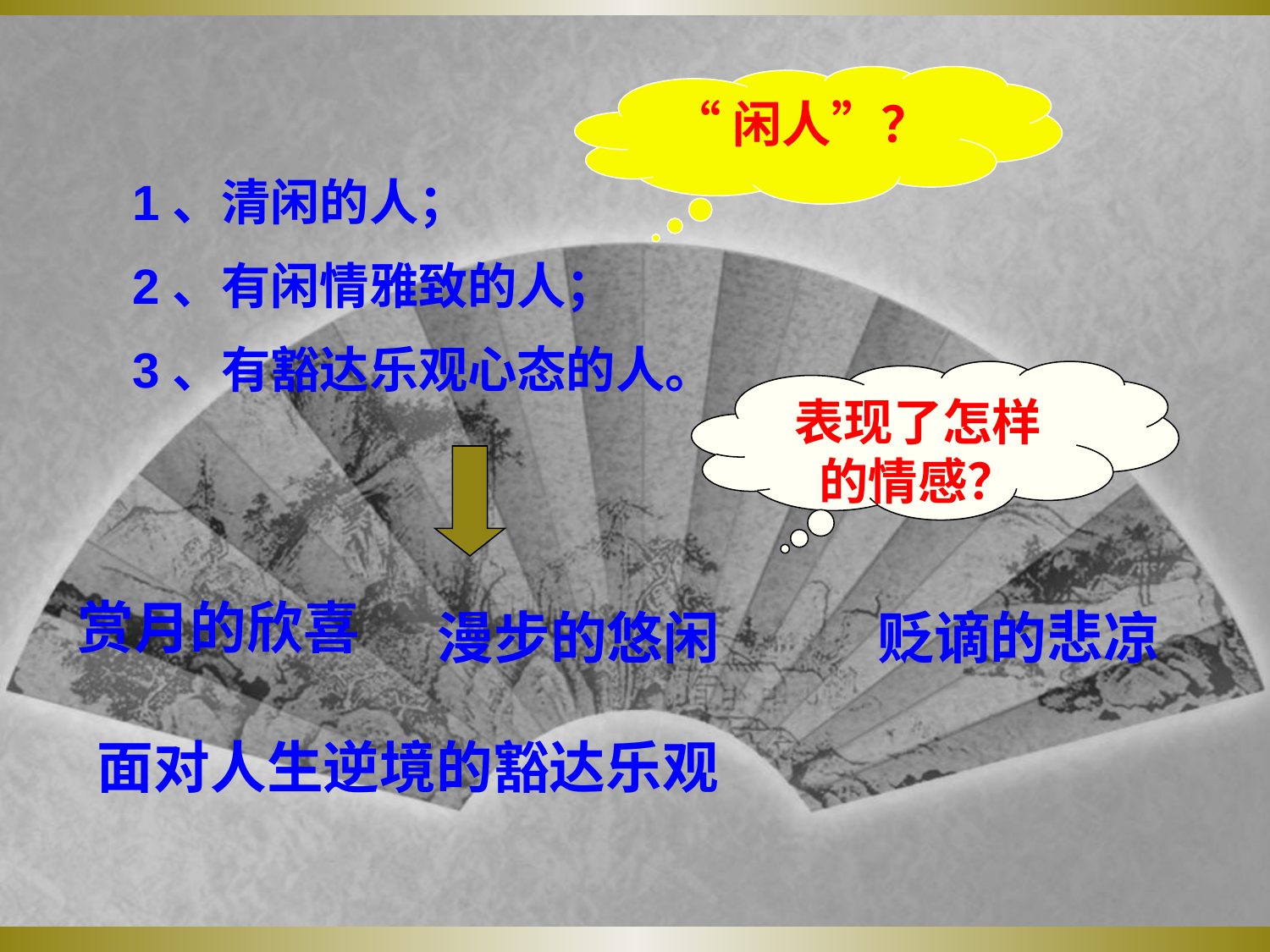

“闲人”？
1、清闲的人；
2、有闲情雅致的人；
3、有豁达乐观心态的人。

表现了怎样的情感？

赏月的欣喜
漫步的悠闲
贬谪的悲凉
面对人生逆境的豁达乐观